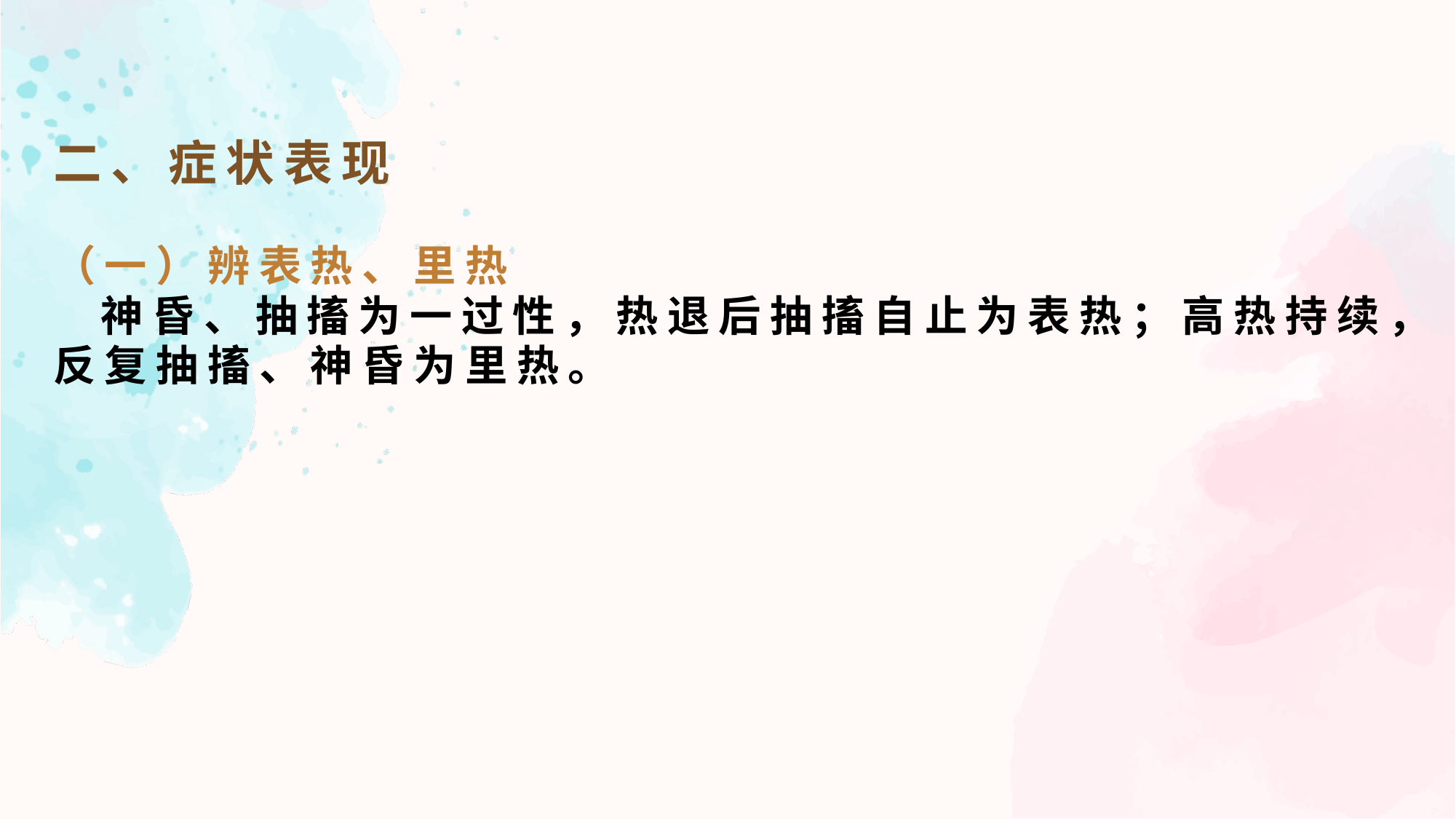

二、症状表现

（一）辨表热、里热
  神昏、抽搐为一过性，热退后抽搐自止为表热；高热持续，反复抽搐、神昏为里热。